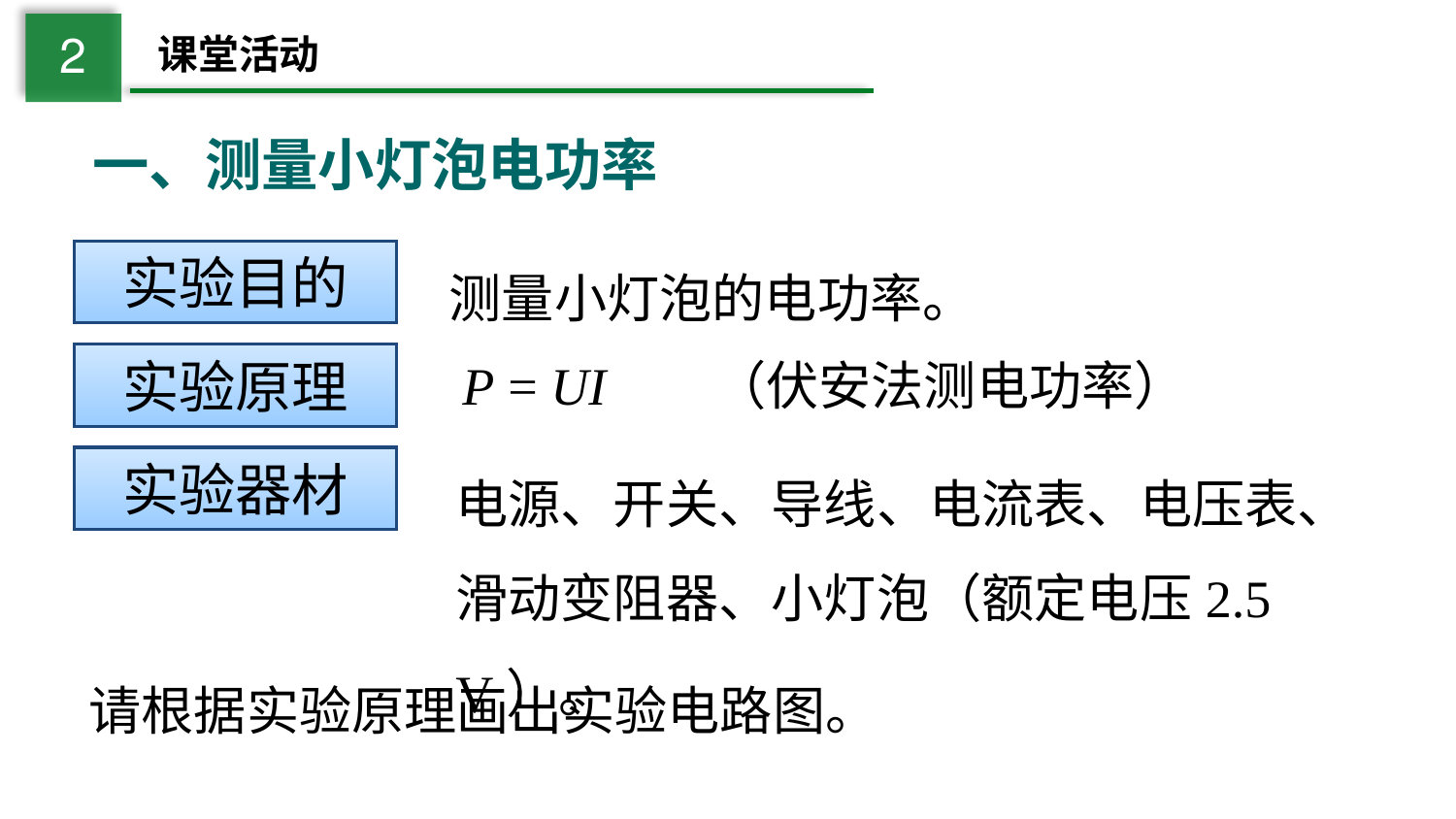

2
课堂活动
一、测量小灯泡电功率
　　　　　　 测量小灯泡的电功率。
实验目的
实验原理
P = UI   （伏安法测电功率）
电源、开关、导线、电流表、电压表、滑动变阻器、小灯泡（额定电压2.5 V）。
实验器材
请根据实验原理画出实验电路图。